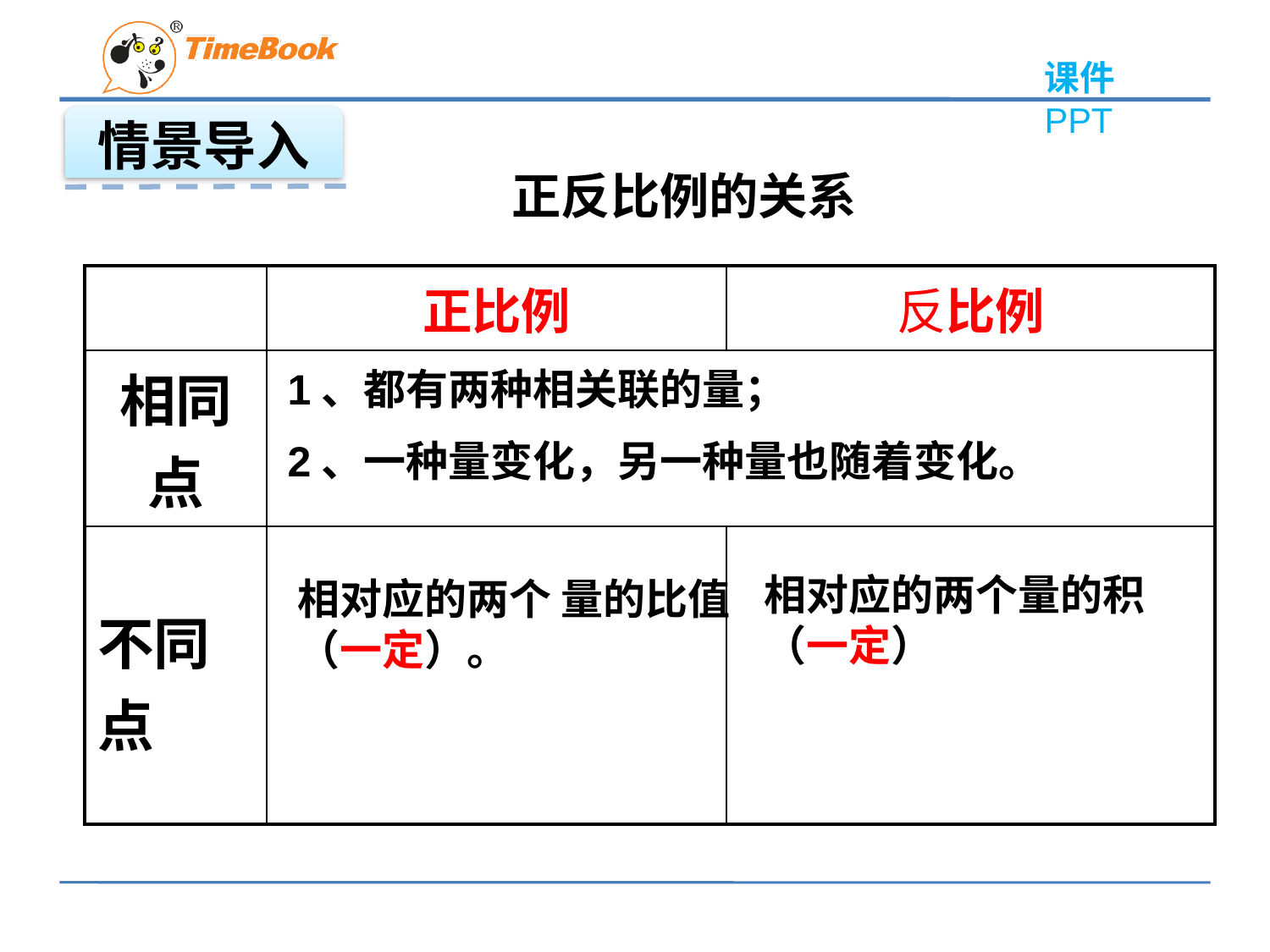

情景导入
正反比例的关系
|  | 正比例 | 反比例 |
| --- | --- | --- |
| 相同点 |  |  |
| 不同点 |  |  |
1、都有两种相关联的量；
2、一种量变化，另一种量也随着变化。
相对应的两个量的积（一定）
相对应的两个 量的比值（一定）。